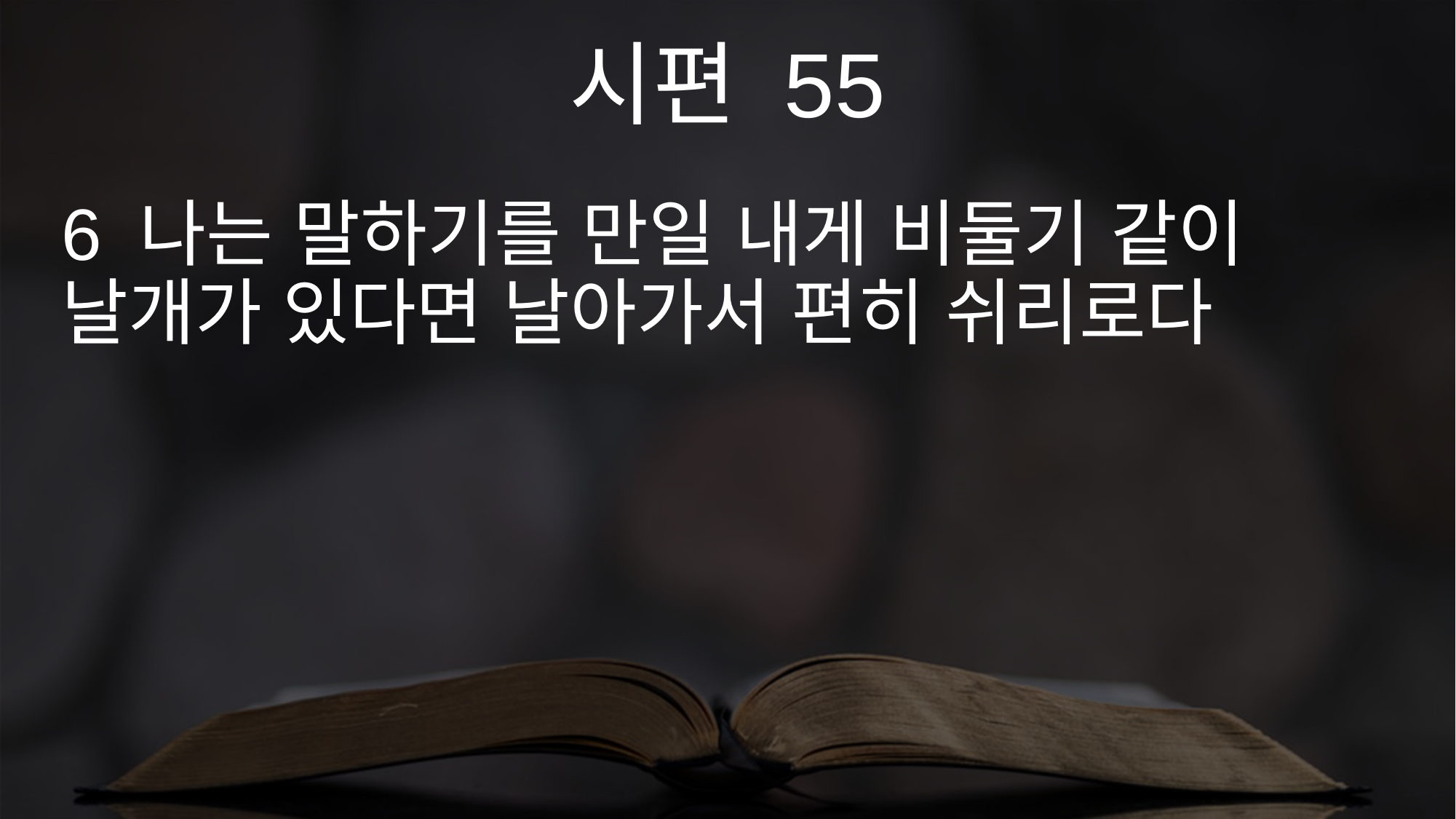

시편 55
6 나는 말하기를 만일 내게 비둘기 같이 날개가 있다면 날아가서 편히 쉬리로다